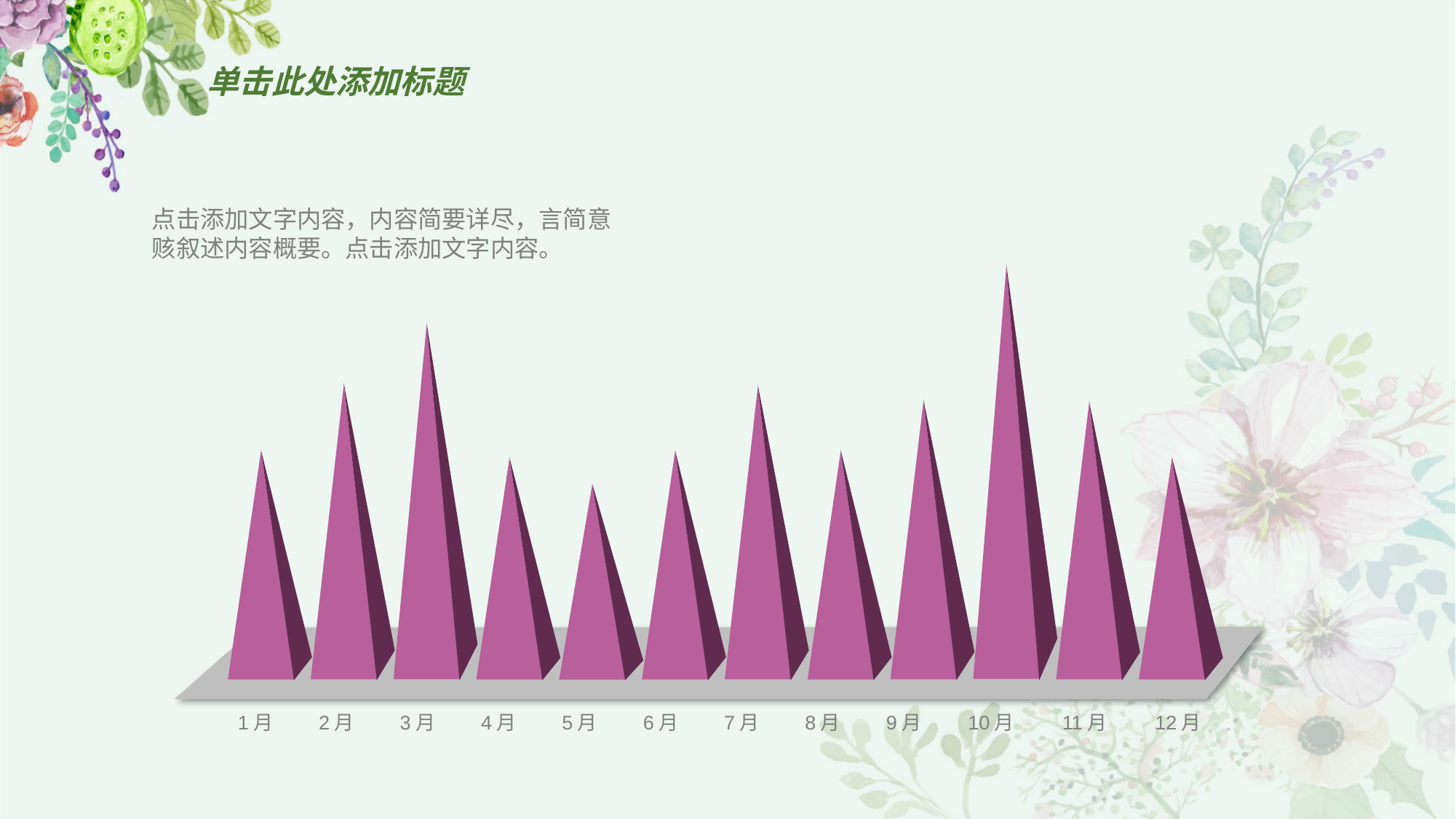

# 单击此处添加标题
点击添加文字内容，内容简要详尽，言简意赅叙述内容概要。点击添加文字内容。

1月
2月
3月
4月
5月
6月
7月
8月
9月
10月
11月
12月
0.5 秒延迟符，无
意义，可删除.